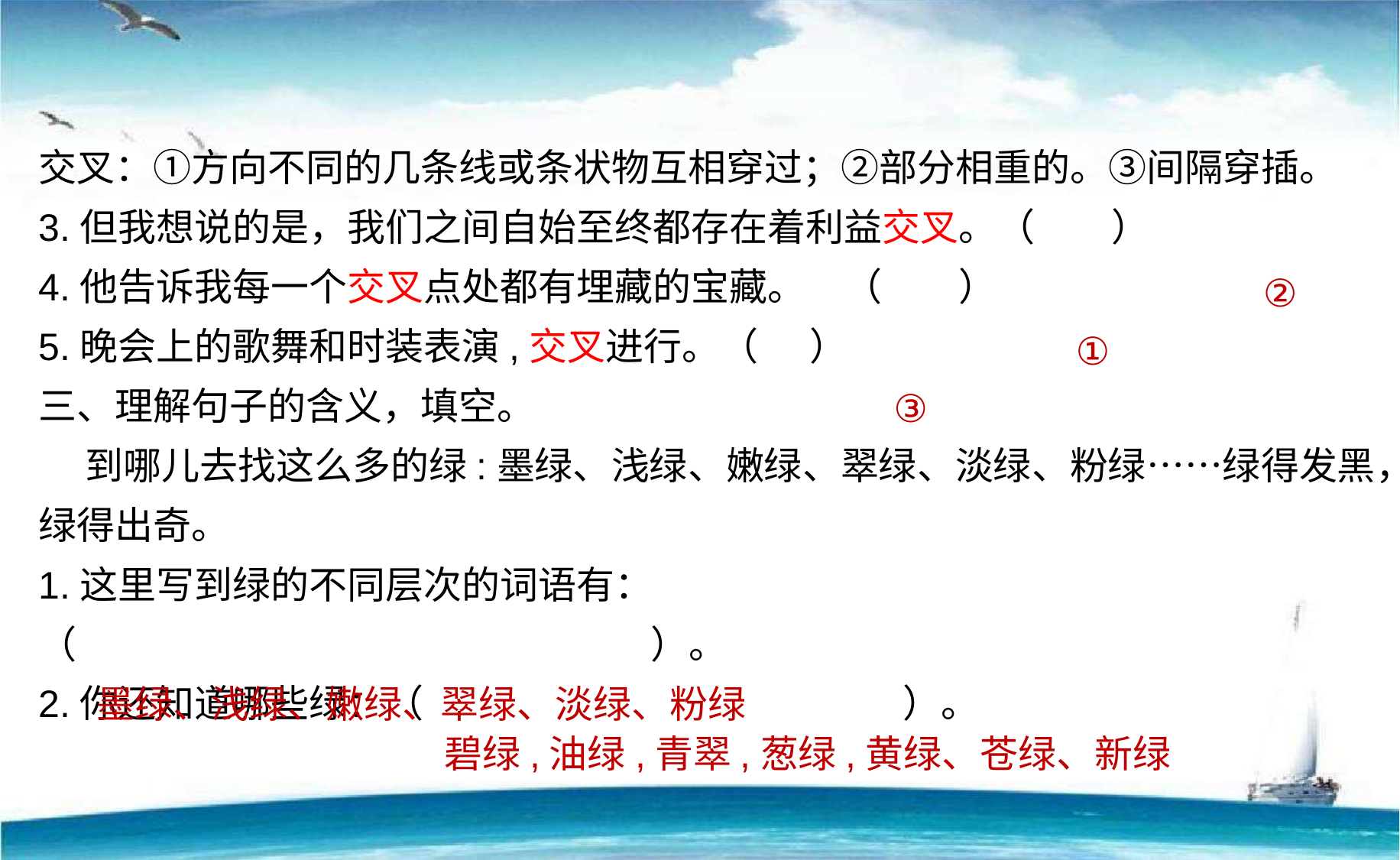

交叉：①方向不同的几条线或条状物互相穿过；②部分相重的。③间隔穿插。
3.但我想说的是，我们之间自始至终都存在着利益交叉。（　　）
4.他告诉我每一个交叉点处都有埋藏的宝藏。　（　　）
5.晚会上的歌舞和时装表演,交叉进行。（      ）
三、理解句子的含义，填空。
　 到哪儿去找这么多的绿:墨绿、浅绿、嫩绿、翠绿、淡绿、粉绿……绿得发黑，绿得出奇。
1.这里写到绿的不同层次的词语有：
（                                                                   ）。
2.你还知道哪些绿：（                                                        ）。
②
①
③
墨绿、浅绿、嫩绿、翠绿、淡绿、粉绿
碧绿,油绿,青翠,葱绿,黄绿、苍绿、新绿